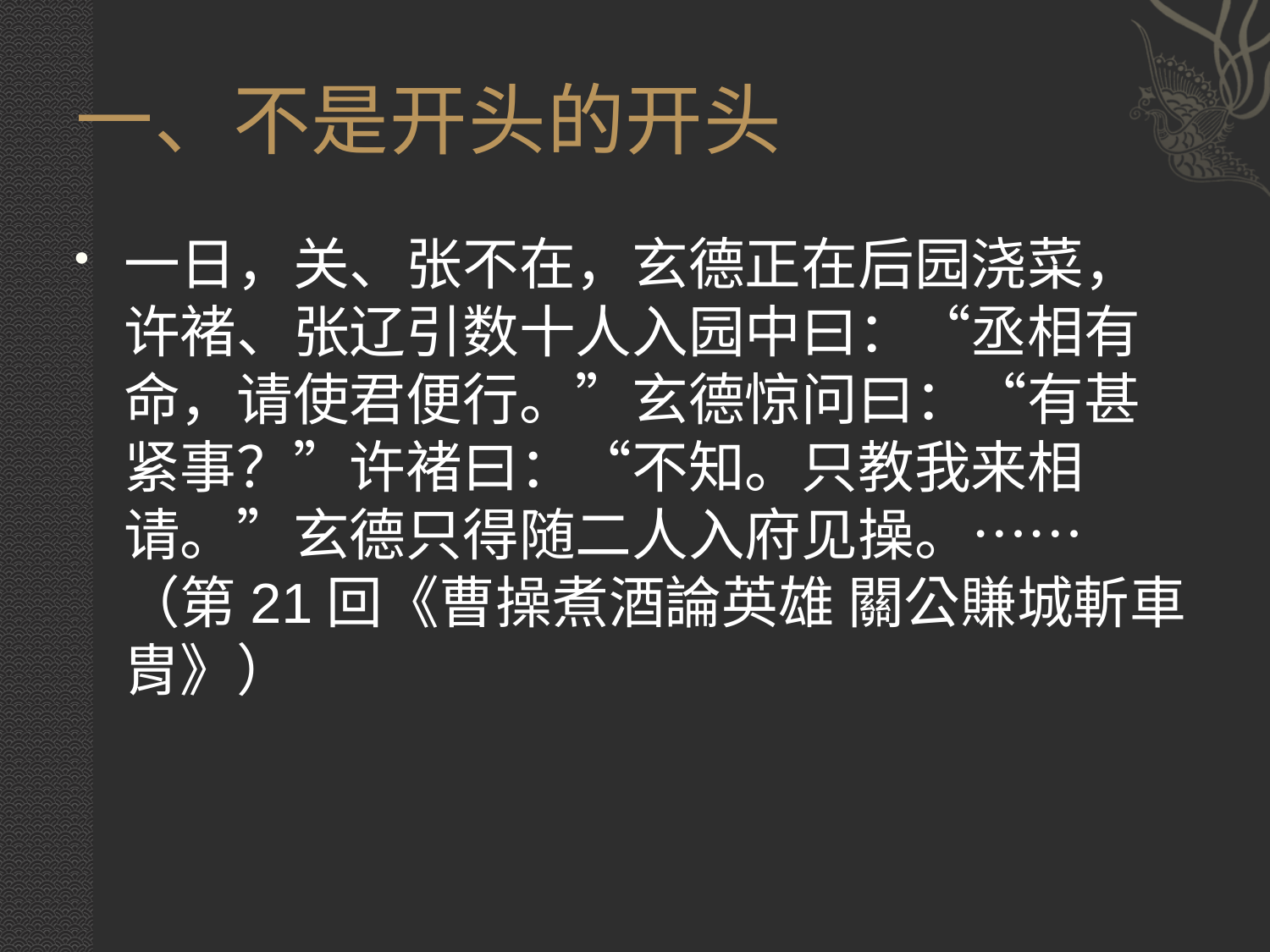

# 一、不是开头的开头
一日，关、张不在，玄德正在后园浇菜，许褚、张辽引数十人入园中曰：“丞相有命，请使君便行。”玄德惊问曰：“有甚紧事？”许褚曰：“不知。只教我来相请。”玄德只得随二人入府见操。……（第21回《曹操煮酒論英雄 關公賺城斬車胄》）